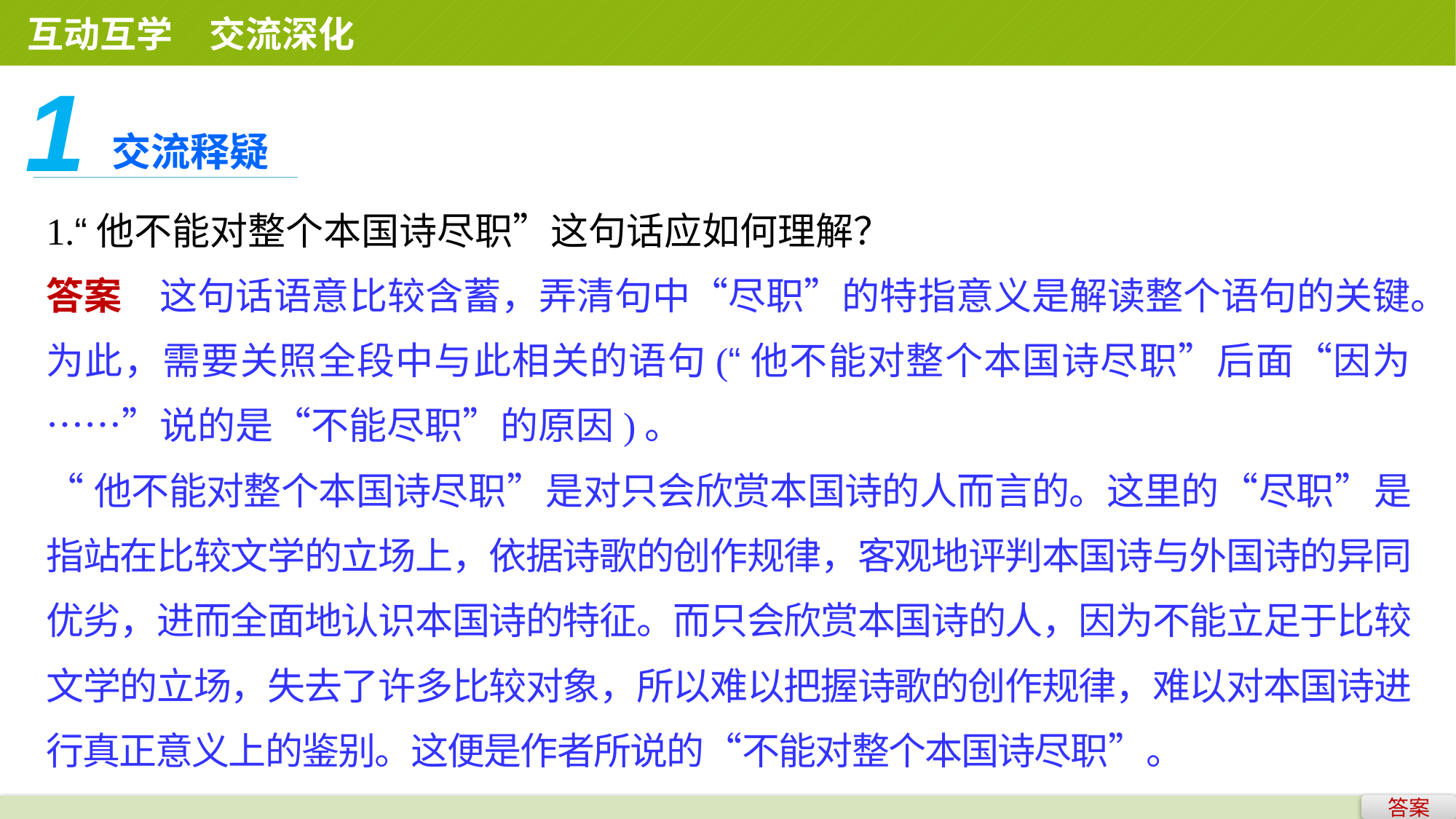

互动互学　交流深化
1
交流释疑
1.“他不能对整个本国诗尽职”这句话应如何理解？
答案　这句话语意比较含蓄，弄清句中“尽职”的特指意义是解读整个语句的关键。为此，需要关照全段中与此相关的语句(“他不能对整个本国诗尽职”后面“因为……”说的是“不能尽职”的原因)。
“他不能对整个本国诗尽职”是对只会欣赏本国诗的人而言的。这里的“尽职”是指站在比较文学的立场上，依据诗歌的创作规律，客观地评判本国诗与外国诗的异同优劣，进而全面地认识本国诗的特征。而只会欣赏本国诗的人，因为不能立足于比较文学的立场，失去了许多比较对象，所以难以把握诗歌的创作规律，难以对本国诗进行真正意义上的鉴别。这便是作者所说的“不能对整个本国诗尽职”。
答案